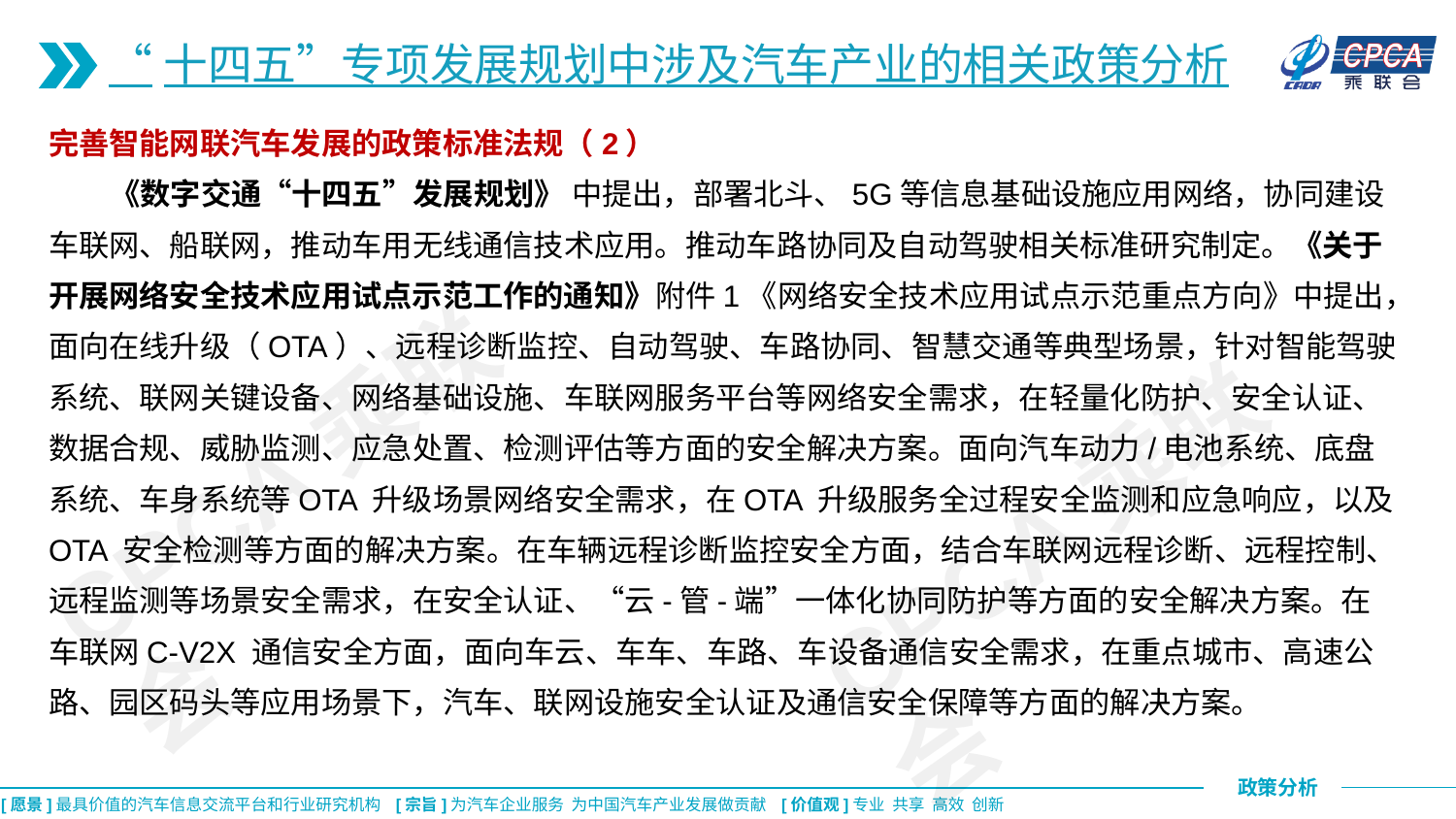

“十四五”专项发展规划中涉及汽车产业的相关政策分析
完善智能网联汽车发展的政策标准法规（2）
        《数字交通“十四五”发展规划》 中提出，部署北斗、5G等信息基础设施应用网络，协同建设车联网、船联网，推动车用无线通信技术应用。推动车路协同及自动驾驶相关标准研究制定。《关于开展网络安全技术应用试点示范工作的通知》附件1《网络安全技术应用试点示范重点方向》中提出，面向在线升级（OTA）、远程诊断监控、自动驾驶、车路协同、智慧交通等典型场景，针对智能驾驶系统、联网关键设备、网络基础设施、车联网服务平台等网络安全需求，在轻量化防护、安全认证、数据合规、威胁监测、应急处置、检测评估等方面的安全解决方案。面向汽车动力/电池系统、底盘系统、车身系统等OTA 升级场景网络安全需求，在OTA 升级服务全过程安全监测和应急响应，以及OTA 安全检测等方面的解决方案。在车辆远程诊断监控安全方面，结合车联网远程诊断、远程控制、远程监测等场景安全需求，在安全认证、“云-管-端”一体化协同防护等方面的安全解决方案。在车联网C-V2X 通信安全方面，面向车云、车车、车路、车设备通信安全需求，在重点城市、高速公路、园区码头等应用场景下，汽车、联网设施安全认证及通信安全保障等方面的解决方案。
CPCA乘联会
CPCA乘联会